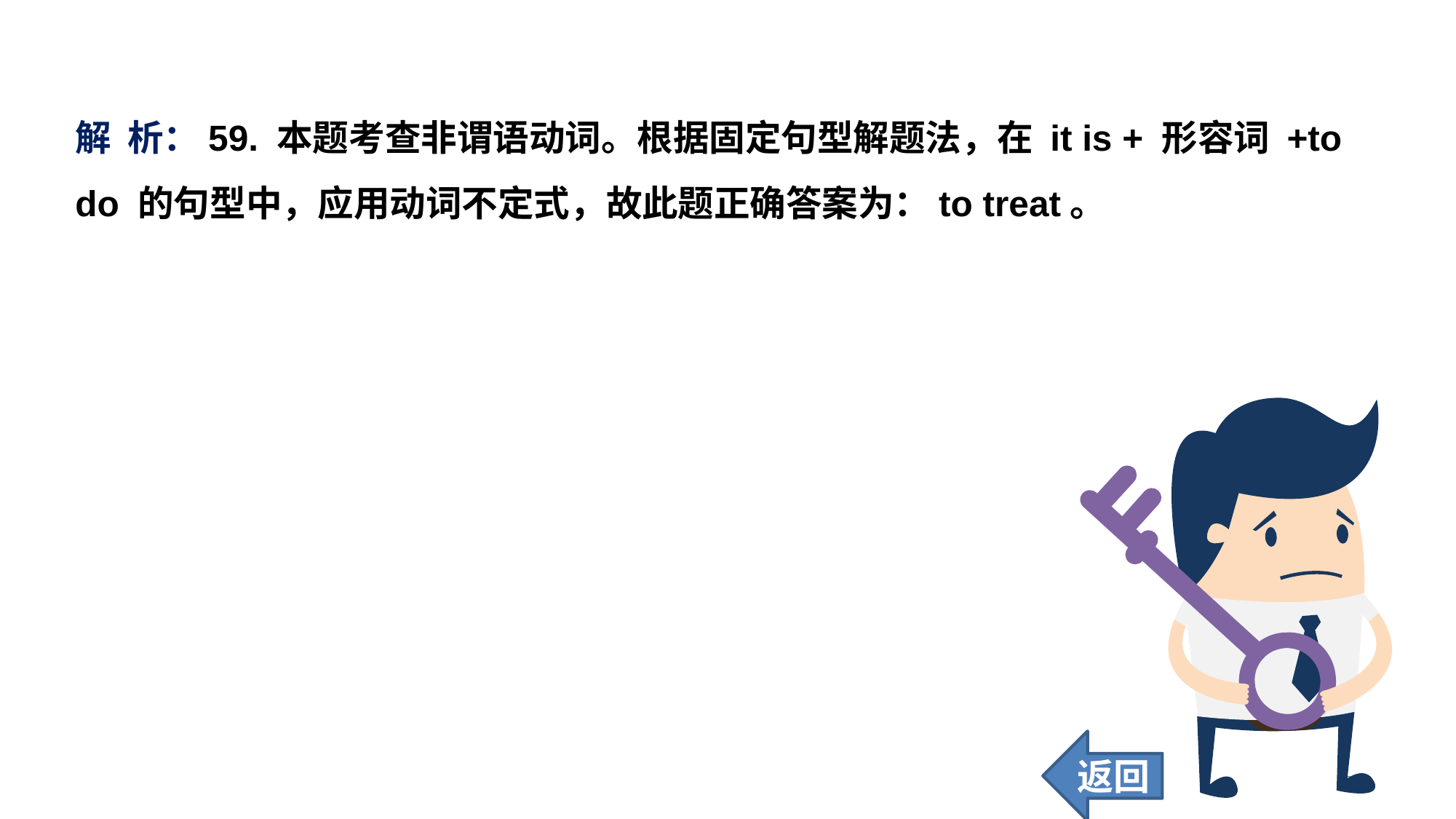

解  析：59. 本题考查非谓语动词。根据固定句型解题法，在 it is + 形容词 +to do 的句型中，应用动词不定式，故此题正确答案为：to treat。

返回
247